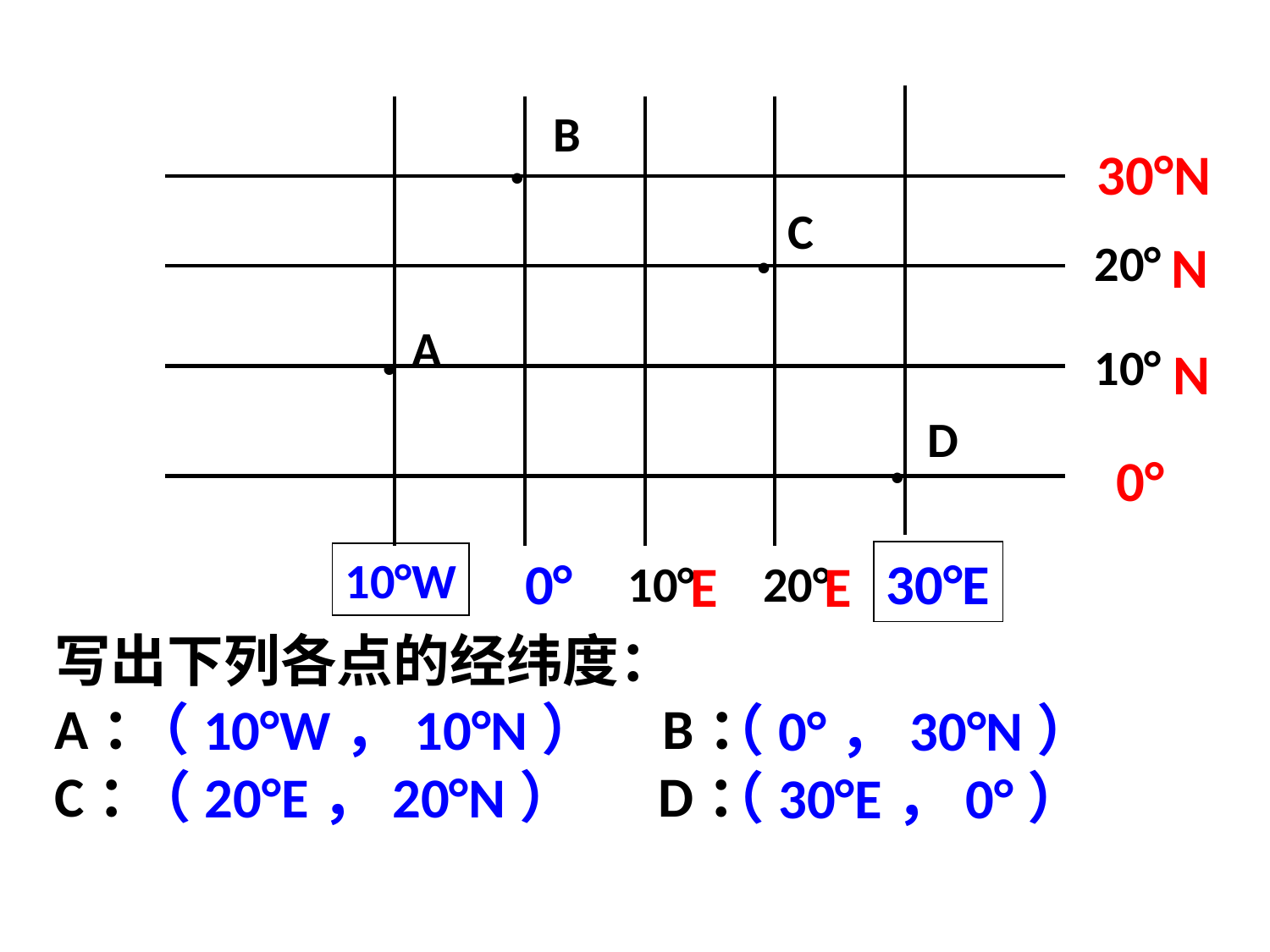

B
30°N
●
C
N
20°
●
A
10°
N
●
D
0°
●
0°
30°E
10°W
E
E
20°
10°
写出下列各点的经纬度：
A：                                      B：
C：                                      D：
（10°W，10°N）
（0°，30°N）
（20°E，20°N）
（30°E，0°）